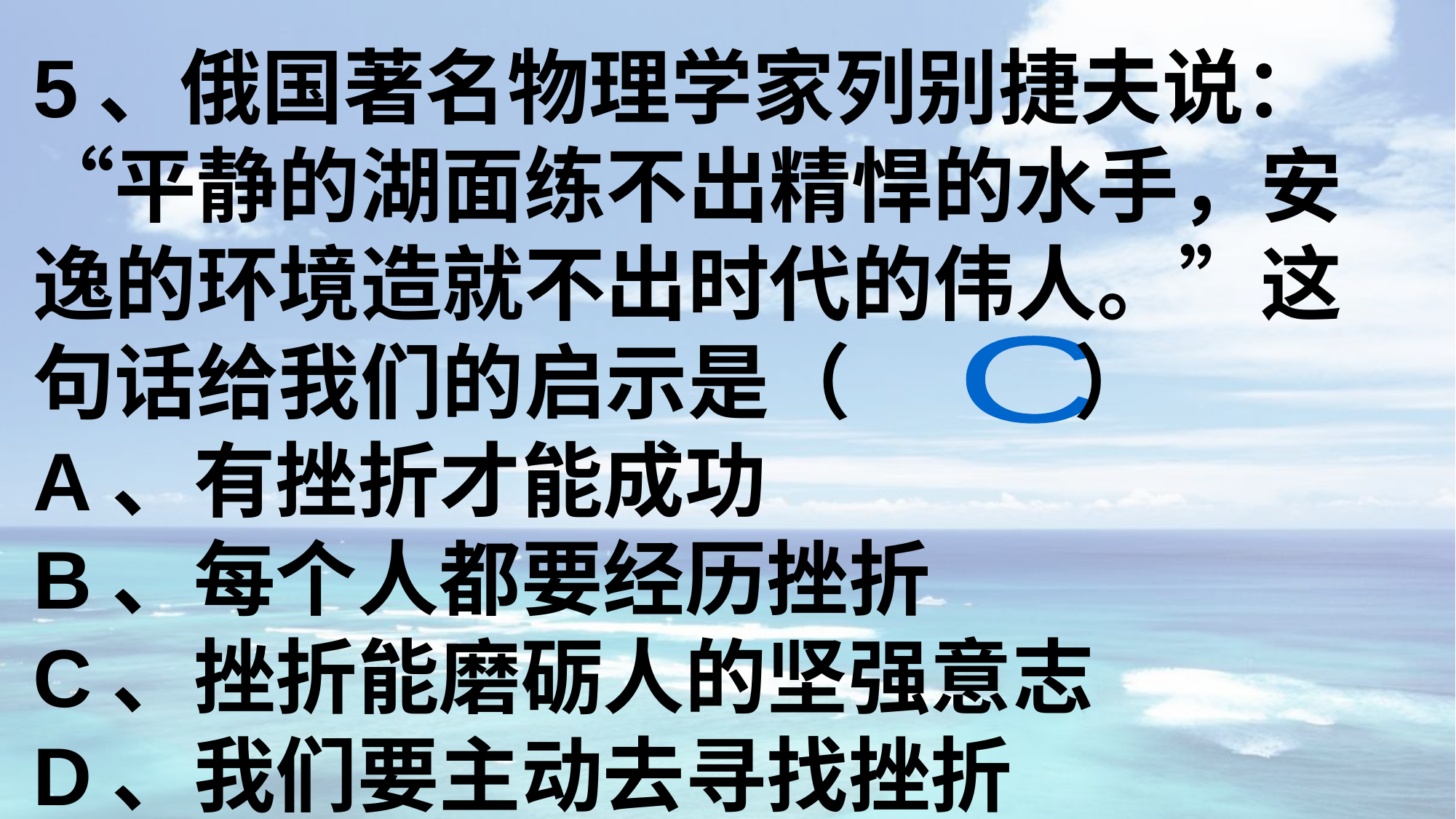

5、俄国著名物理学家列别捷夫说：“平静的湖面练不出精悍的水手，安逸的环境造就不出时代的伟人。”这句话给我们的启示是（            ）
A、有挫折才能成功
B、每个人都要经历挫折
C、挫折能磨砺人的坚强意志
D、我们要主动去寻找挫折
C